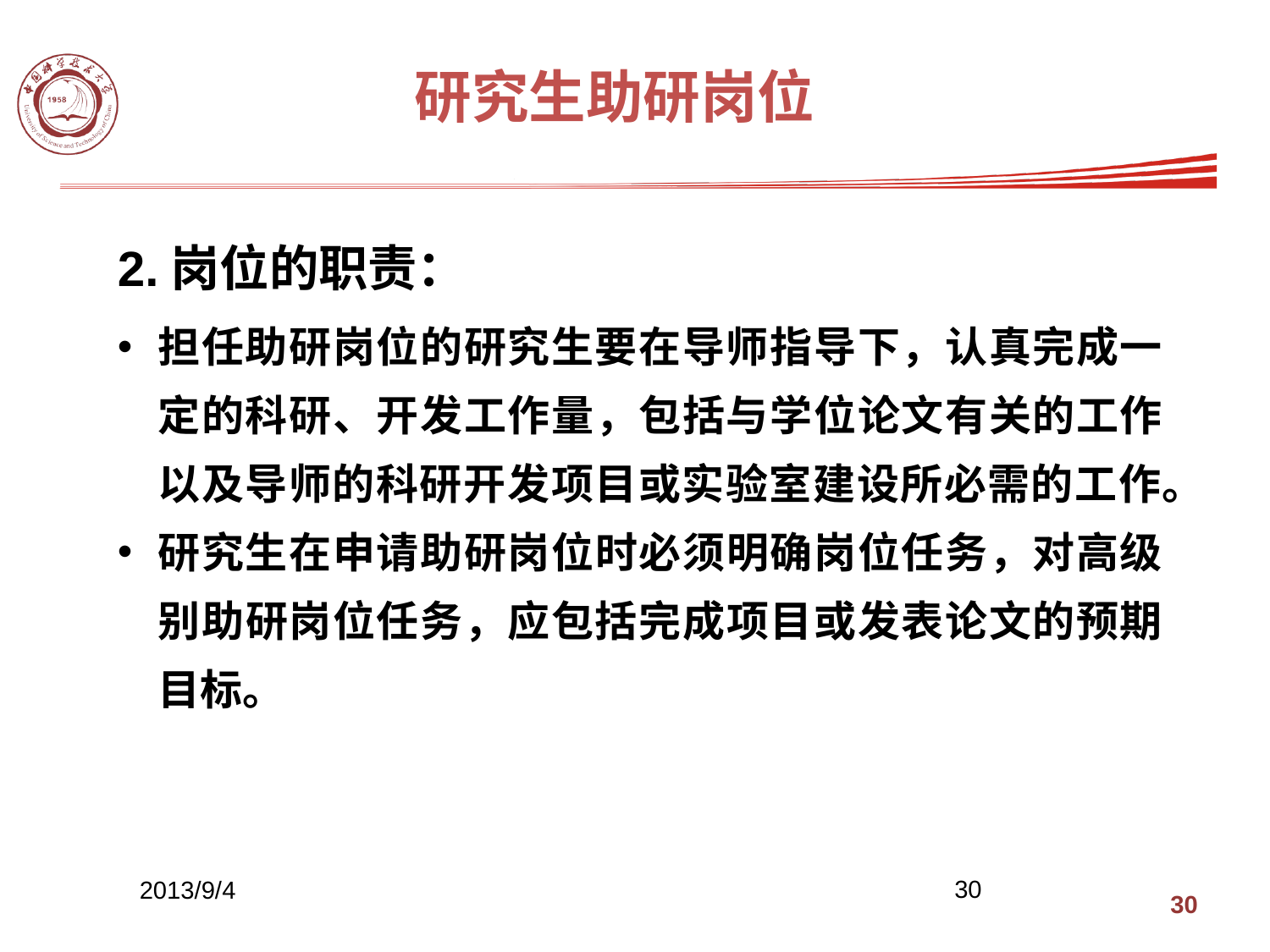

# 研究生助研岗位
2.岗位的职责：
担任助研岗位的研究生要在导师指导下，认真完成一定的科研、开发工作量，包括与学位论文有关的工作以及导师的科研开发项目或实验室建设所必需的工作。
研究生在申请助研岗位时必须明确岗位任务，对高级别助研岗位任务，应包括完成项目或发表论文的预期目标。
30
2013/9/4